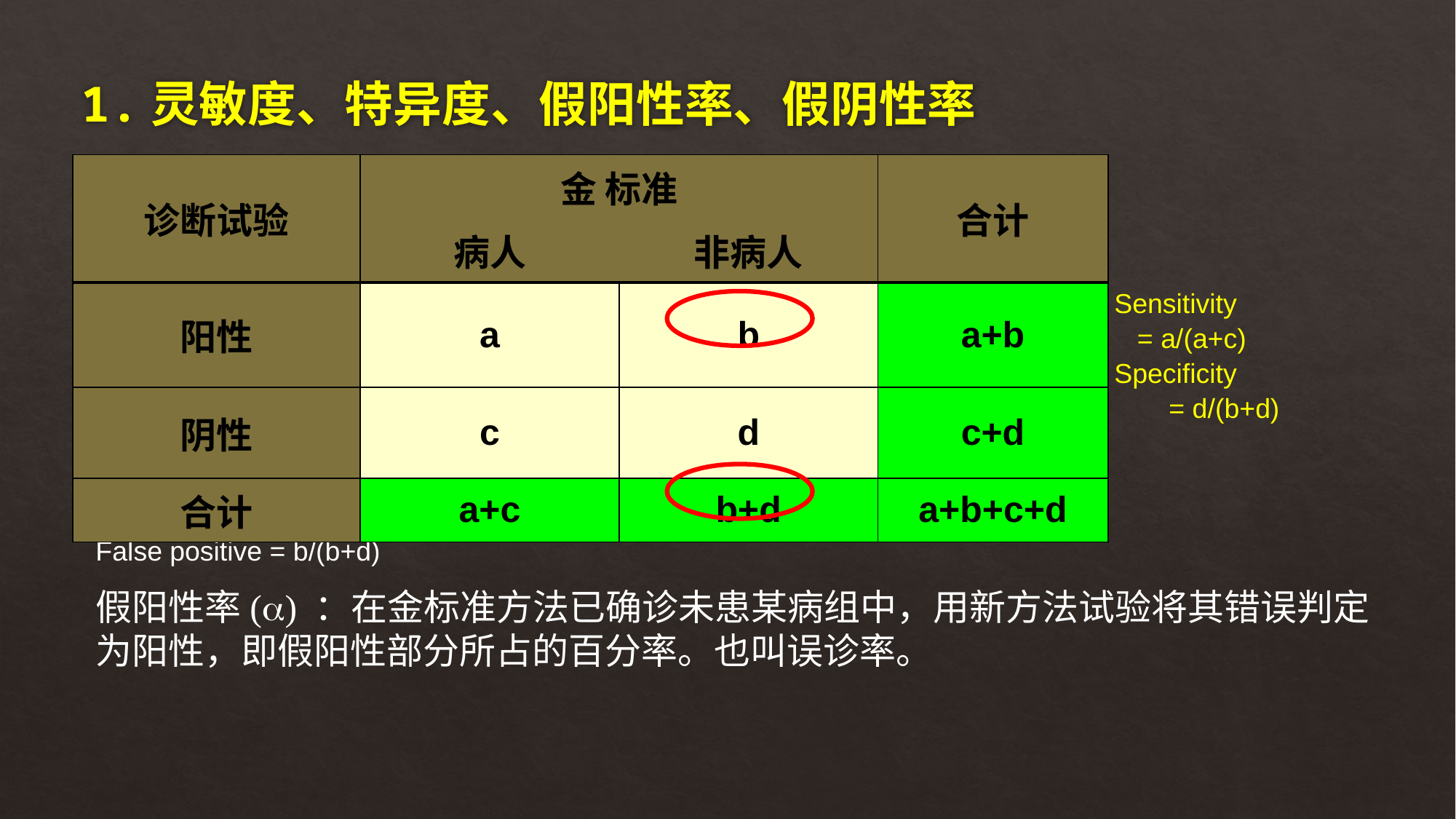

# 1.灵敏度、特异度、假阳性率、假阴性率
| 诊断试验 | 金 标准 |  | 合计 |
| --- | --- | --- | --- |
|  | 病人 | 非病人 |  |
| 阳性 | a | b | a+b |
| 阴性 | c | d | c+d |
| 合计 | a+c | b+d | a+b+c+d |

Sensitivity
   = a/(a+c)
Specificity
= d/(b+d)
False positive = b/(b+d)
假阳性率(α) ：在金标准方法已确诊未患某病组中，用新方法试验将其错误判定为阳性，即假阳性部分所占的百分率。也叫误诊率。